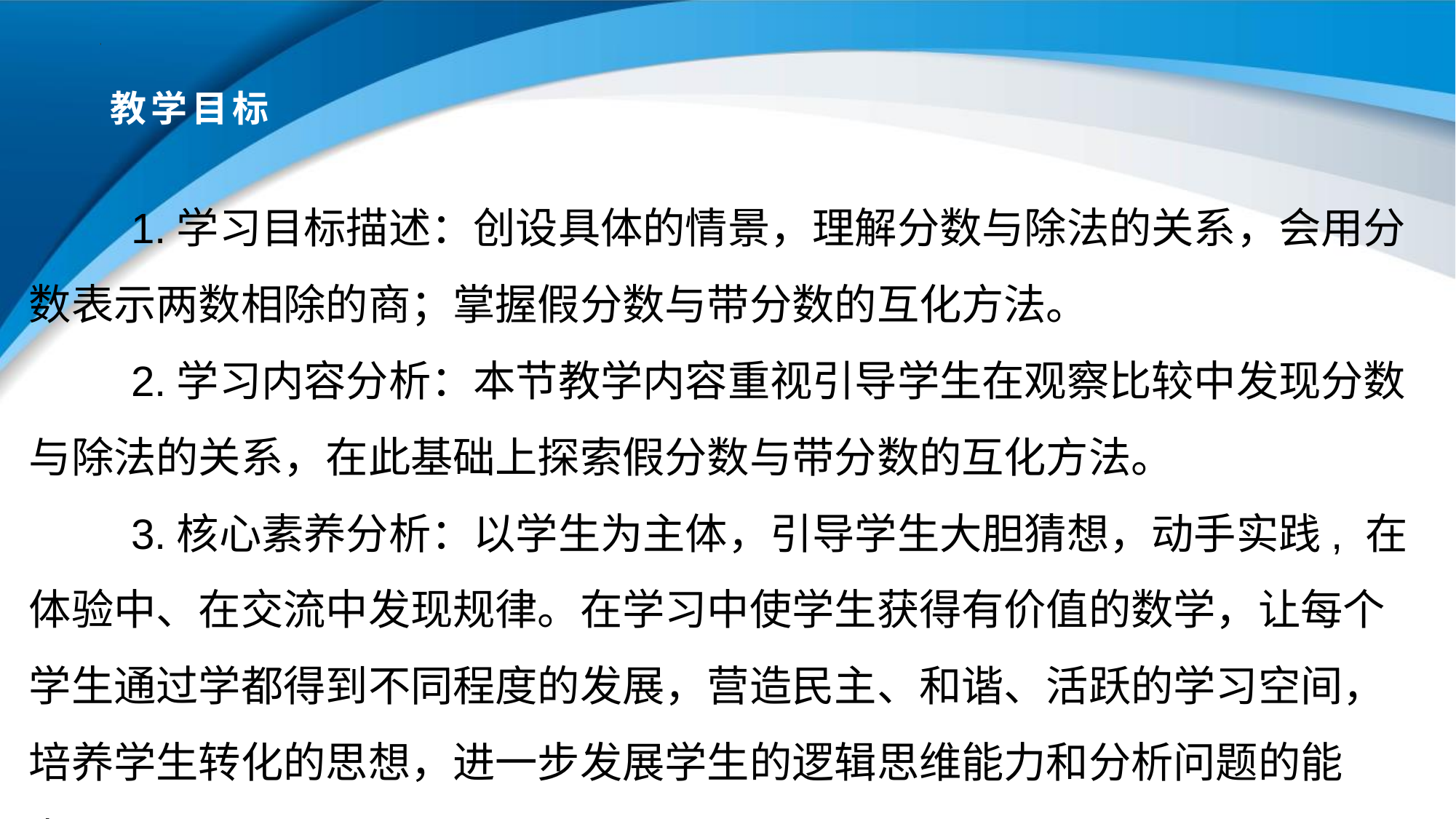

# 教学目标
    1.学习目标描述：创设具体的情景，理解分数与除法的关系，会用分数表示两数相除的商；掌握假分数与带分数的互化方法。
    2.学习内容分析：本节教学内容重视引导学生在观察比较中发现分数与除法的关系，在此基础上探索假分数与带分数的互化方法。
    3.核心素养分析：以学生为主体，引导学生大胆猜想，动手实践, 在体验中、在交流中发现规律。在学习中使学生获得有价值的数学，让每个学生通过学都得到不同程度的发展，营造民主、和谐、活跃的学习空间，培养学生转化的思想，进一步发展学生的逻辑思维能力和分析问题的能力。